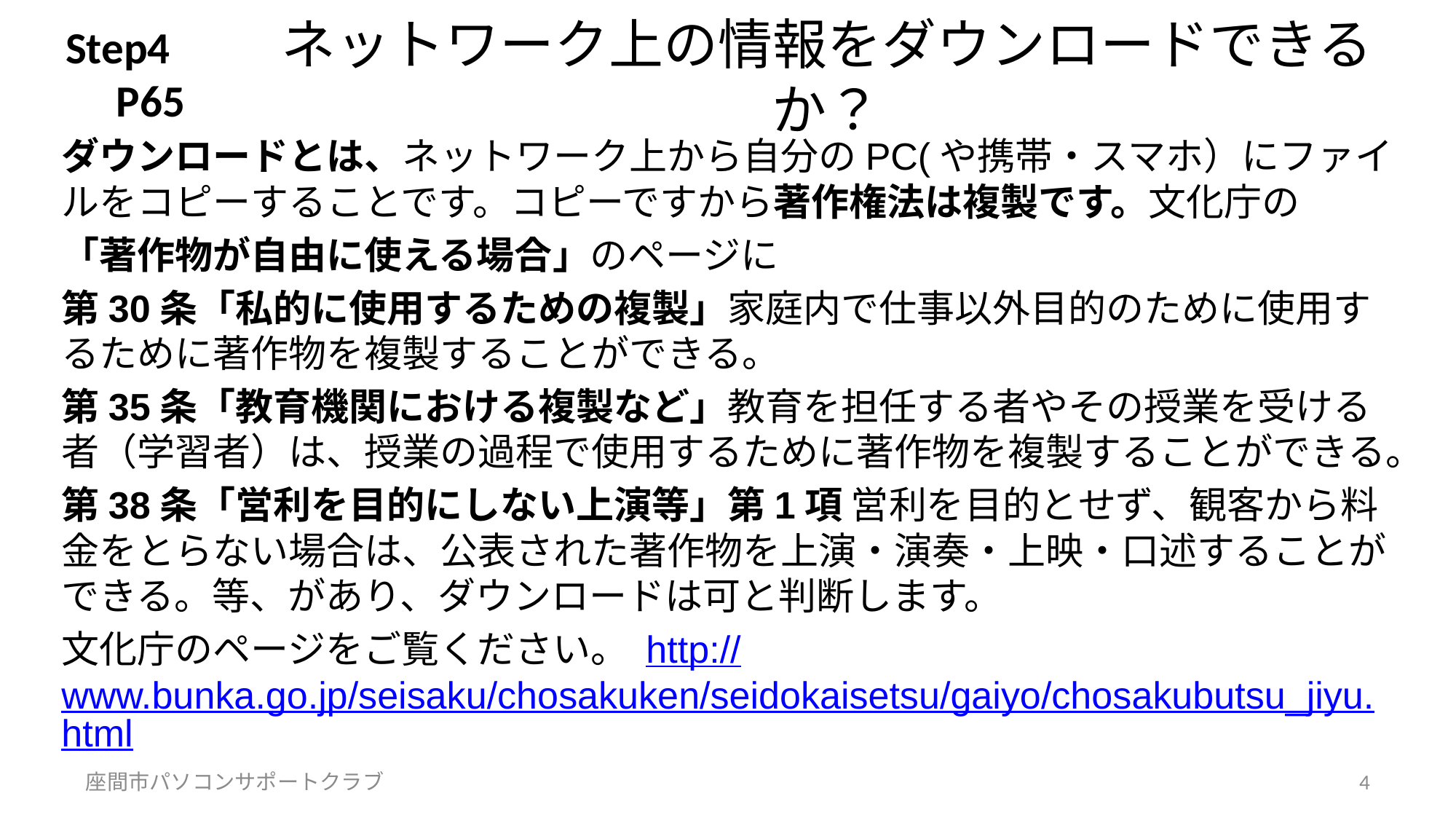

Step4
　P65
# ネットワーク上の情報をダウンロードできるか？
ダウンロードとは、ネットワーク上から自分のPC(や携帯・スマホ）にファイルをコピーすることです。コピーですから著作権法は複製です。文化庁の
「著作物が自由に使える場合」のページに
第30条「私的に使用するための複製」家庭内で仕事以外目的のために使用するために著作物を複製することができる。
第35条「教育機関における複製など」教育を担任する者やその授業を受ける者（学習者）は、授業の過程で使用するために著作物を複製することができる。
第38条「営利を目的にしない上演等」第1項 営利を目的とせず、観客から料金をとらない場合は、公表された著作物を上演・演奏・上映・口述することができる。等、があり、ダウンロードは可と判断します。
文化庁のページをご覧ください。 http://www.bunka.go.jp/seisaku/chosakuken/seidokaisetsu/gaiyo/chosakubutsu_jiyu.html

座間市パソコンサポートクラブ
4